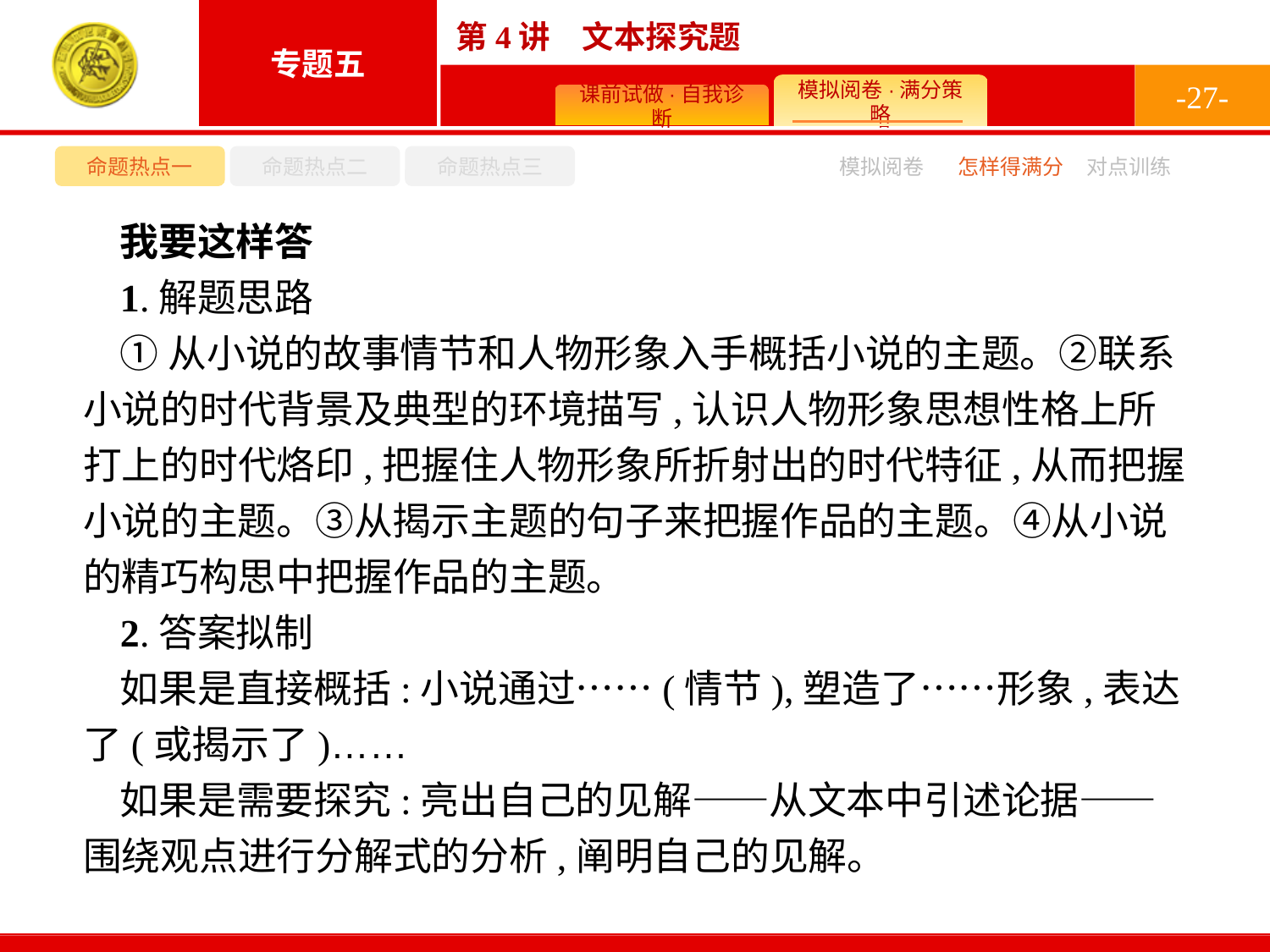

-27-
命题热点一
命题热点二
命题热点三
模拟阅卷
怎样得满分
对点训练
我要这样答
1.解题思路
①从小说的故事情节和人物形象入手概括小说的主题。②联系小说的时代背景及典型的环境描写,认识人物形象思想性格上所打上的时代烙印,把握住人物形象所折射出的时代特征,从而把握小说的主题。③从揭示主题的句子来把握作品的主题。④从小说的精巧构思中把握作品的主题。
2.答案拟制
如果是直接概括:小说通过……(情节),塑造了……形象,表达了(或揭示了)……
如果是需要探究:亮出自己的见解——从文本中引述论据——围绕观点进行分解式的分析,阐明自己的见解。